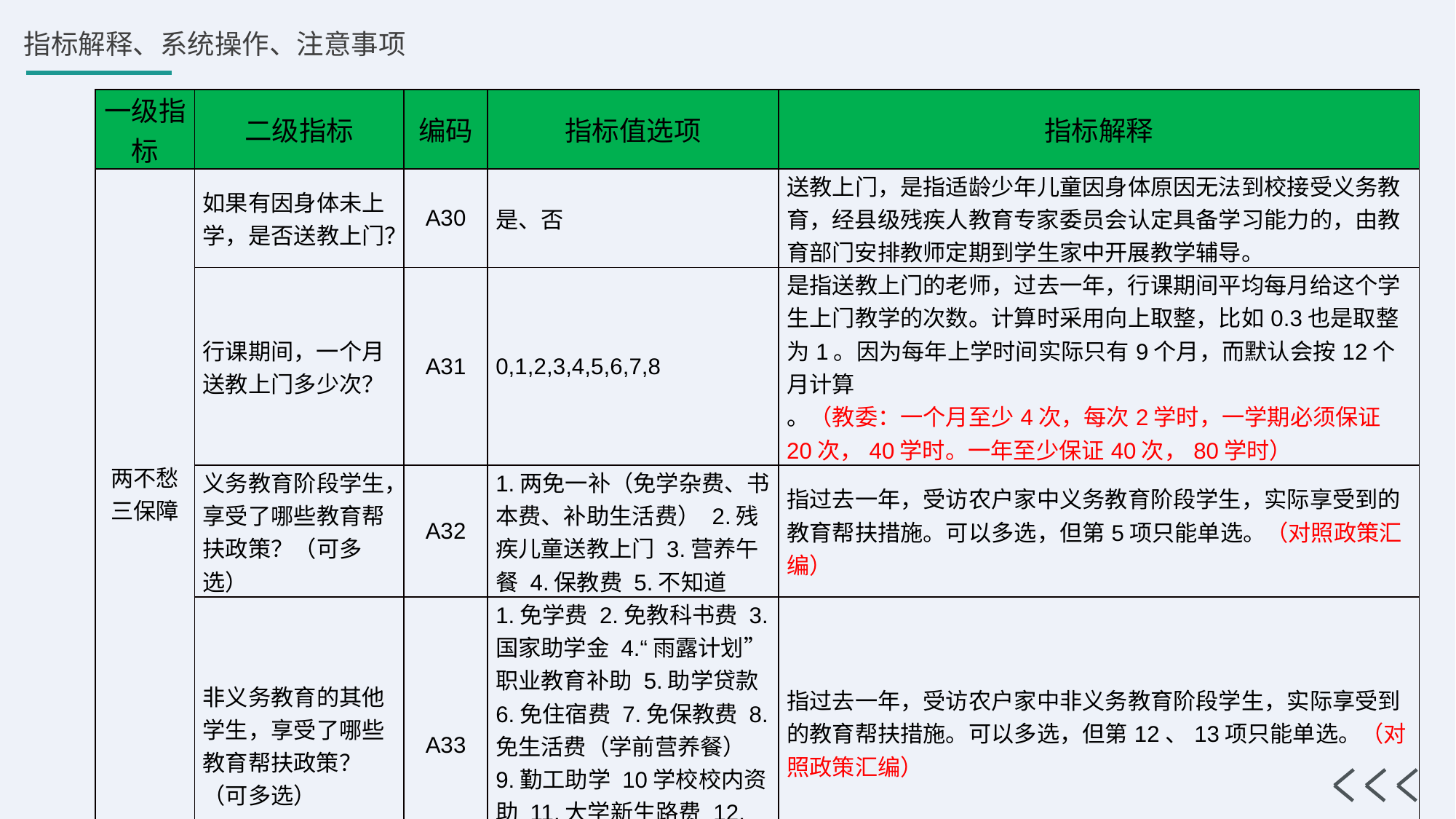

| 一级指标 | 二级指标 | 编码 | 指标值选项 | 指标解释 |
| --- | --- | --- | --- | --- |
| 两不愁三保障 | 如果有因身体未上学，是否送教上门？ | A30 | 是、否 | 送教上门，是指适龄少年儿童因身体原因无法到校接受义务教育，经县级残疾人教育专家委员会认定具备学习能力的，由教育部门安排教师定期到学生家中开展教学辅导。 |
|  | 行课期间，一个月送教上门多少次？ | A31 | 0,1,2,3,4,5,6,7,8 | 是指送教上门的老师，过去一年，行课期间平均每月给这个学生上门教学的次数。计算时采用向上取整，比如0.3也是取整为1。因为每年上学时间实际只有9个月，而默认会按12个月计算 。（教委：一个月至少4次，每次2学时，一学期必须保证20次，40学时。一年至少保证40次，80学时） |
|  | 义务教育阶段学生，享受了哪些教育帮扶政策？（可多选） | A32 | 1.两免一补（免学杂费、书本费、补助生活费） 2.残疾儿童送教上门 3.营养午餐 4.保教费 5.不知道 | 指过去一年，受访农户家中义务教育阶段学生，实际享受到的教育帮扶措施。可以多选，但第5项只能单选。（对照政策汇编） |
|  | 非义务教育的其他学生，享受了哪些教育帮扶政策？（可多选） | A33 | 1.免学费 2.免教科书费 3.国家助学金 4.“雨露计划”职业教育补助 5.助学贷款 6.免住宿费 7.免保教费 8.免生活费（学前营养餐） 9.勤工助学 10学校校内资助 11.大学新生路费 12.本人未申请或主动放弃 13.未享受任何教育帮扶 | 指过去一年，受访农户家中非义务教育阶段学生，实际享受到的教育帮扶措施。可以多选，但第12、13项只能单选。（对照政策汇编） |